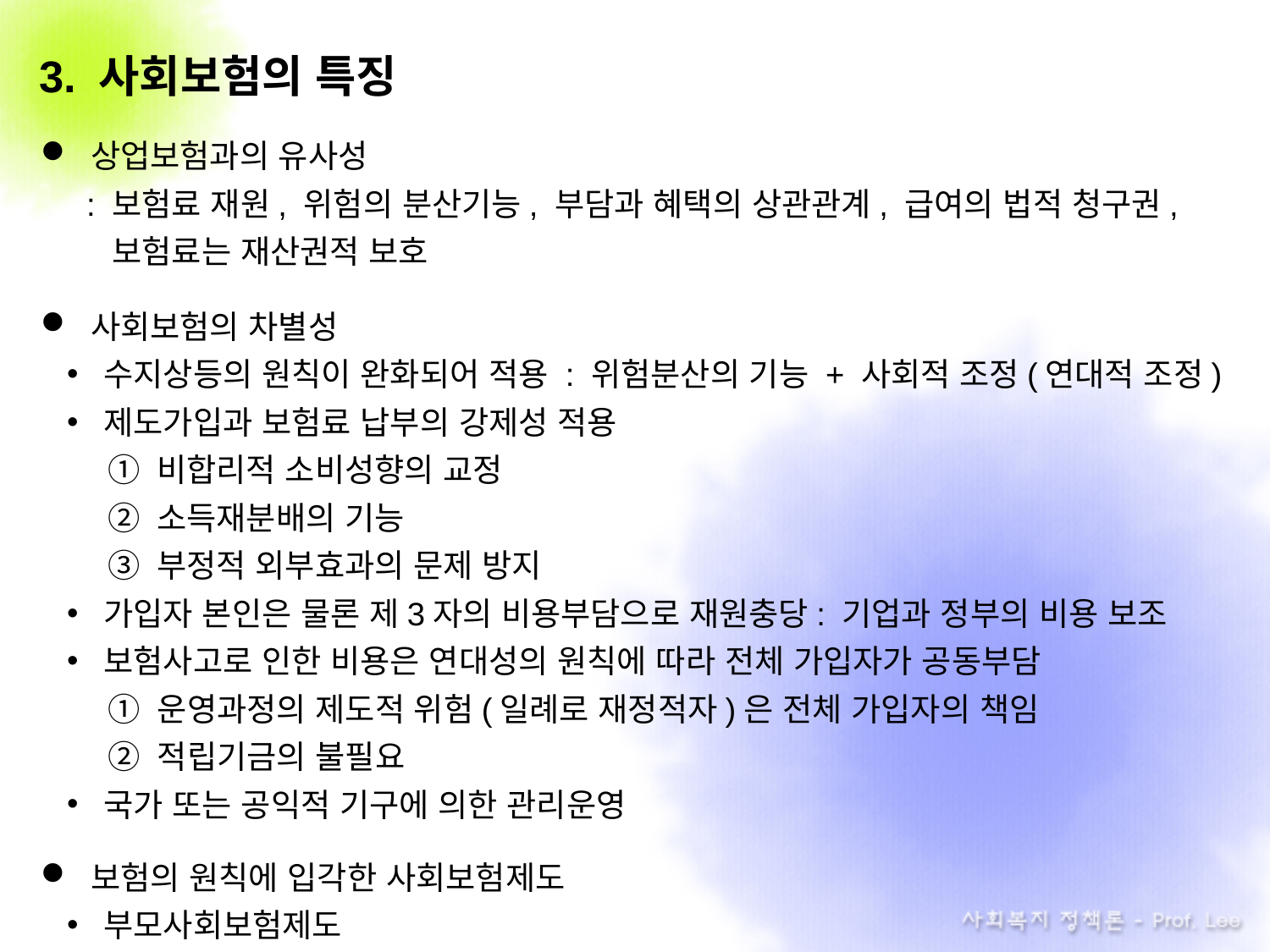

3. 사회보험의 특징

상업보험과의 유사성
     : 보험료 재원, 위험의 분산기능, 부담과 혜택의 상관관계, 급여의 법적 청구권,
     . 보험료는 재산권적 보호

사회보험의 차별성
수지상등의 원칙이 완화되어 적용 : 위험분산의 기능 + 사회적 조정(연대적 조정)
제도가입과 보험료 납부의 강제성 적용
① 비합리적 소비성향의 교정
② 소득재분배의 기능
③ 부정적 외부효과의 문제 방지
가입자 본인은 물론 제3자의 비용부담으로 재원충당: 기업과 정부의 비용 보조
보험사고로 인한 비용은 연대성의 원칙에 따라 전체 가입자가 공동부담
   ① 운영과정의 제도적 위험(일례로 재정적자)은 전체 가입자의 책임
   ② 적립기금의 불필요
국가 또는 공익적 기구에 의한 관리운영

보험의 원칙에 입각한 사회보험제도
부모사회보험제도